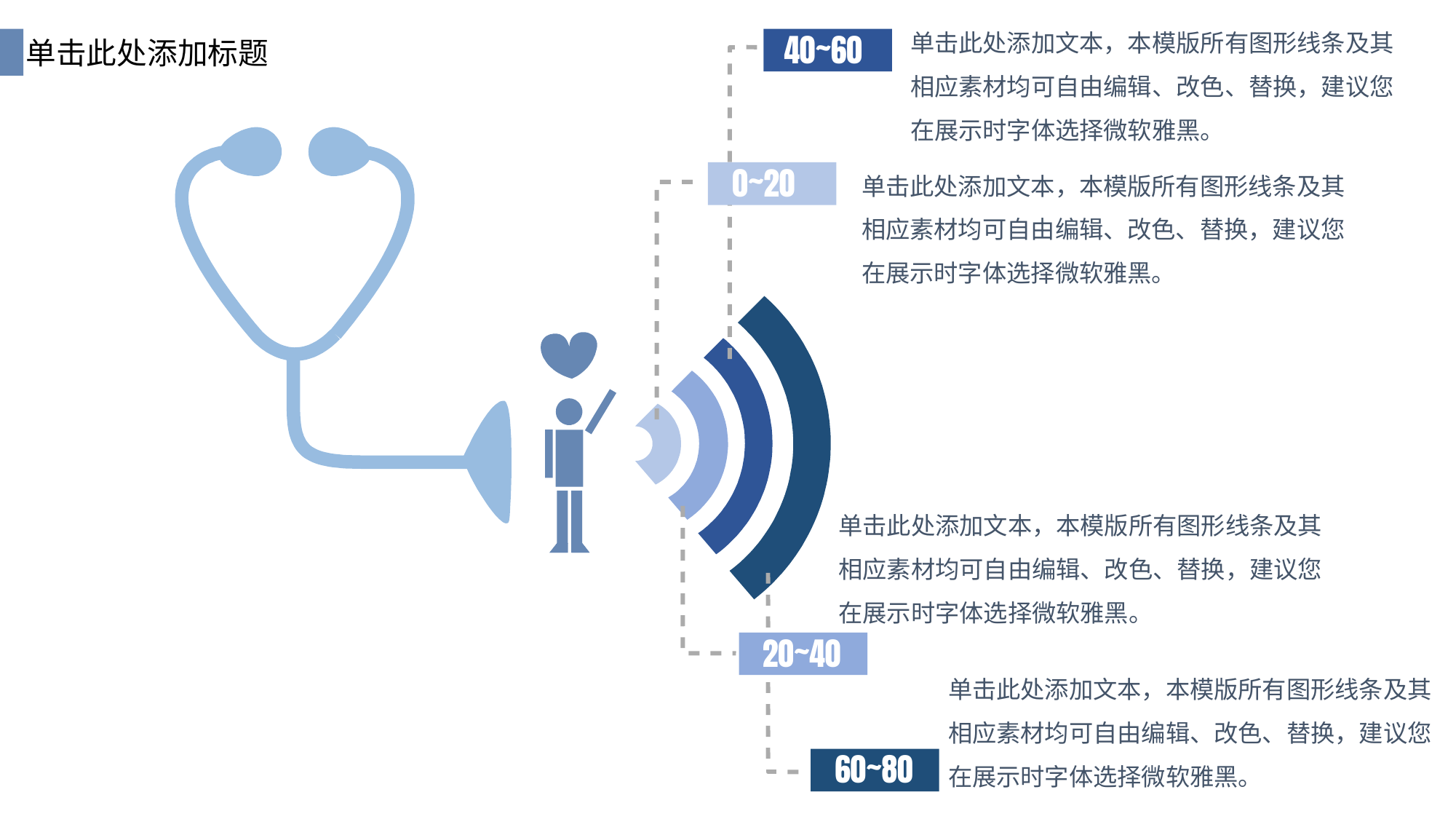

单击此处添加文本，本模版所有图形线条及其相应素材均可自由编辑、改色、替换，建议您在展示时字体选择微软雅黑。

单击此处添加标题

40~60

单击此处添加文本，本模版所有图形线条及其相应素材均可自由编辑、改色、替换，建议您在展示时字体选择微软雅黑。

0~20

单击此处添加文本，本模版所有图形线条及其相应素材均可自由编辑、改色、替换，建议您在展示时字体选择微软雅黑。

20~40

单击此处添加文本，本模版所有图形线条及其相应素材均可自由编辑、改色、替换，建议您在展示时字体选择微软雅黑。

60~80